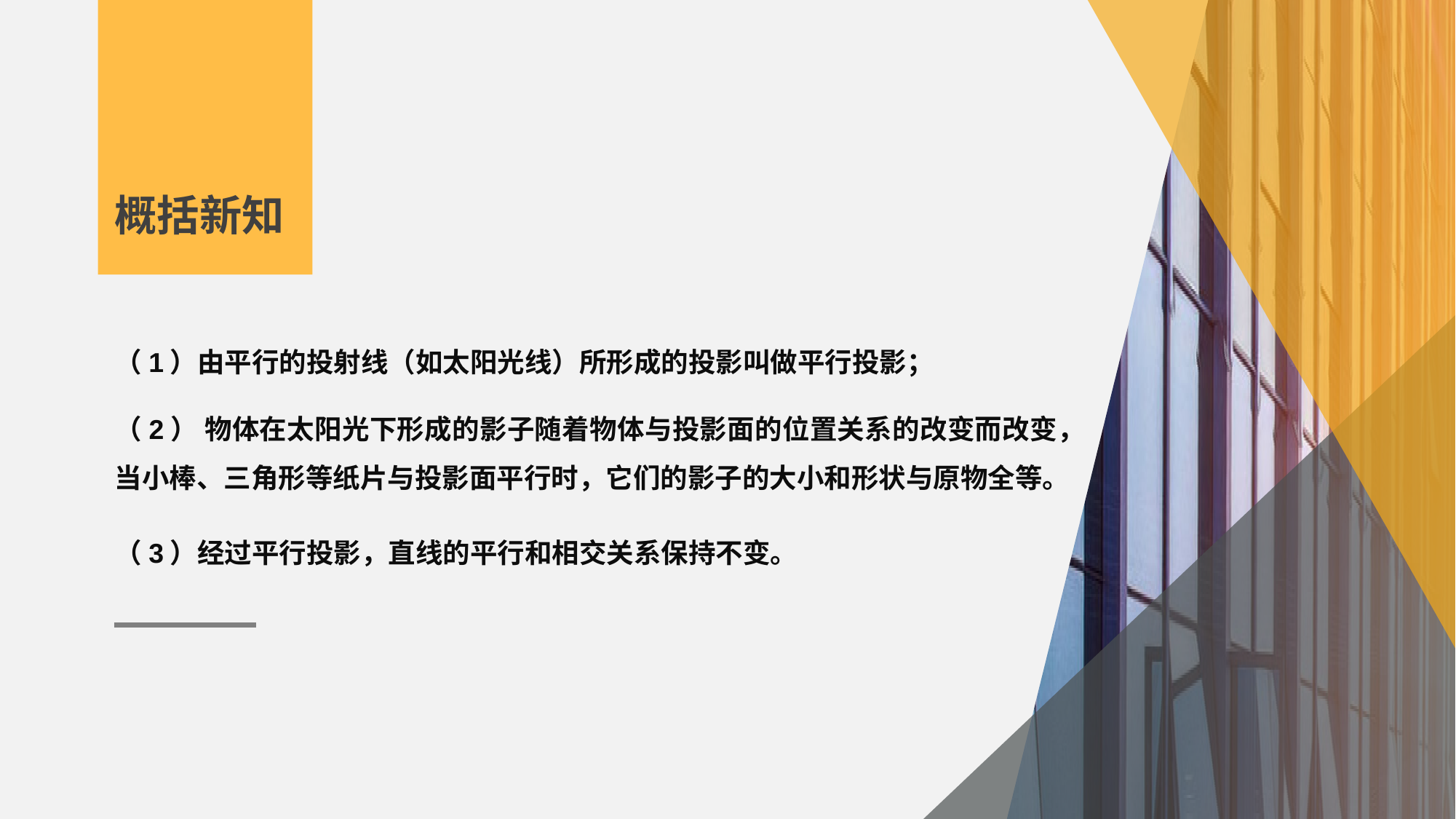

概括新知
（1）由平行的投射线（如太阳光线）所形成的投影叫做平行投影；
（2） 物体在太阳光下形成的影子随着物体与投影面的位置关系的改变而改变，当小棒、三角形等纸片与投影面平行时，它们的影子的大小和形状与原物全等。

（3）经过平行投影，直线的平行和相交关系保持不变。